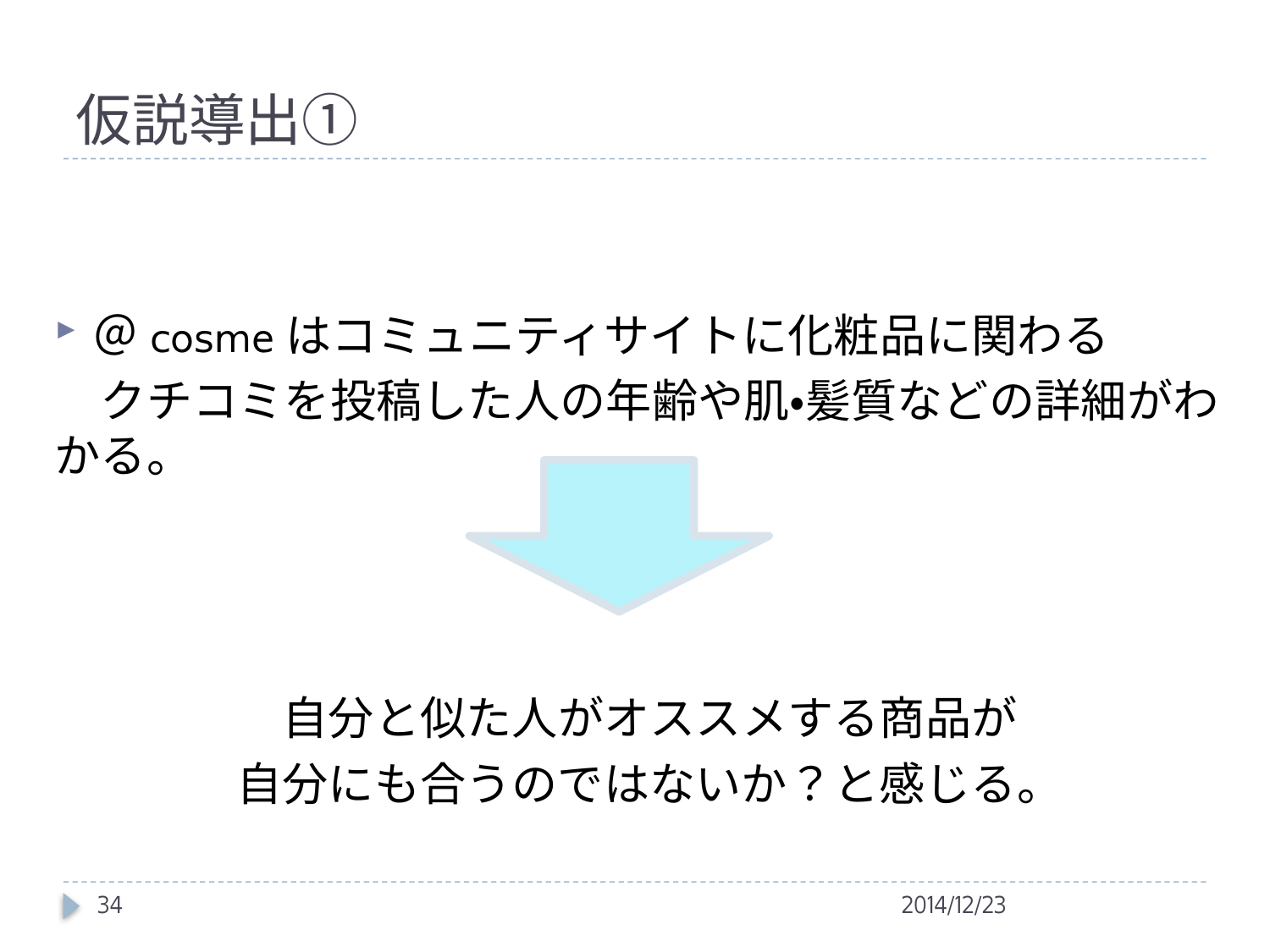

# 仮説導出①

＠cosmeはコミュニティサイトに化粧品に関わる
　クチコミを投稿した人の年齢や肌・髪質などの詳細がわかる。

自分と似た人がオススメする商品が
自分にも合うのではないか？と感じる。

34
2014/12/23